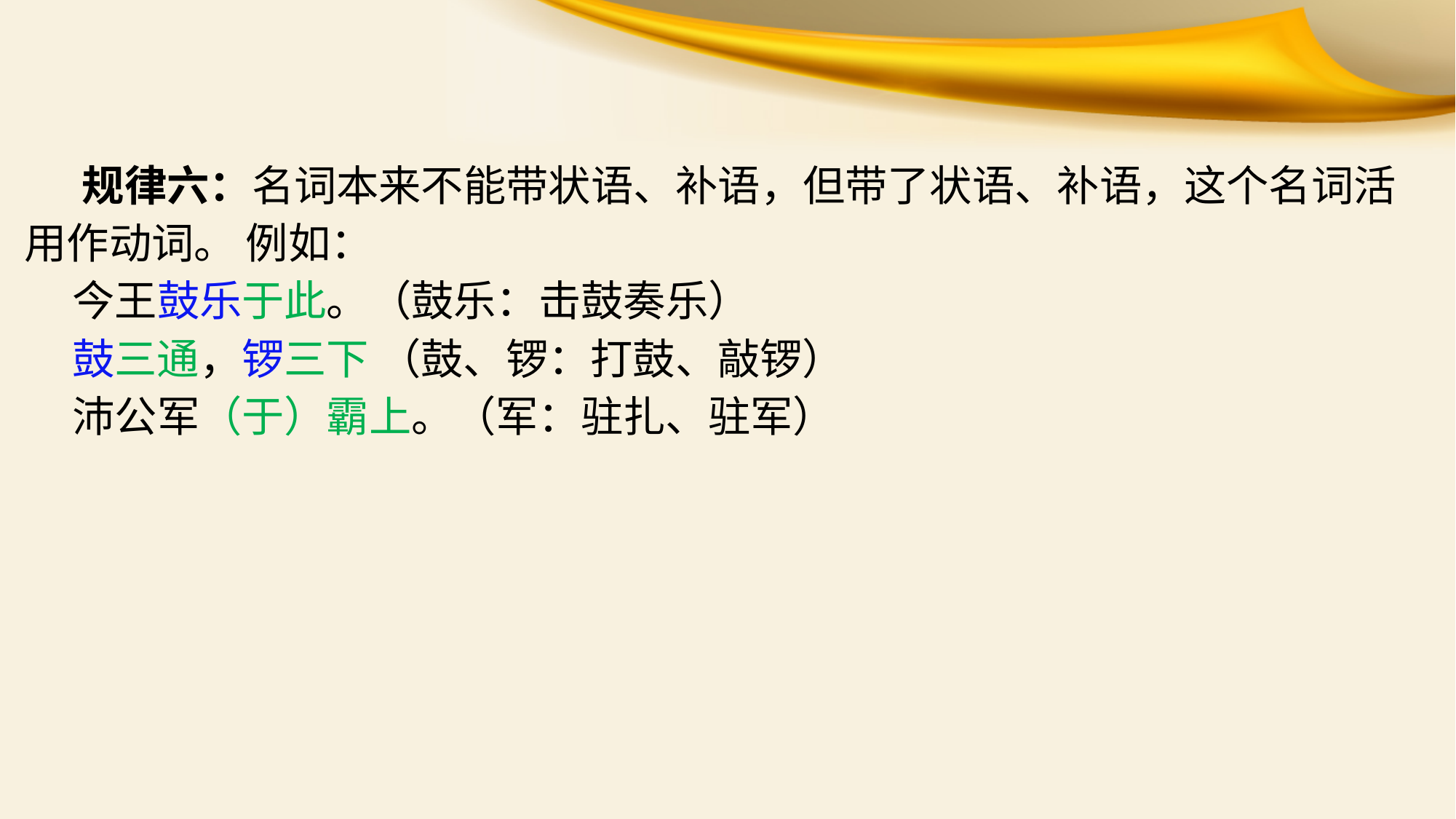

规律六：名词本来不能带状语、补语，但带了状语、补语，这个名词活用作动词。 例如：
    今王鼓乐于此。（鼓乐：击鼓奏乐）
    鼓三通，锣三下 （鼓、锣：打鼓、敲锣）
    沛公军（于）霸上。（军：驻扎、驻军）